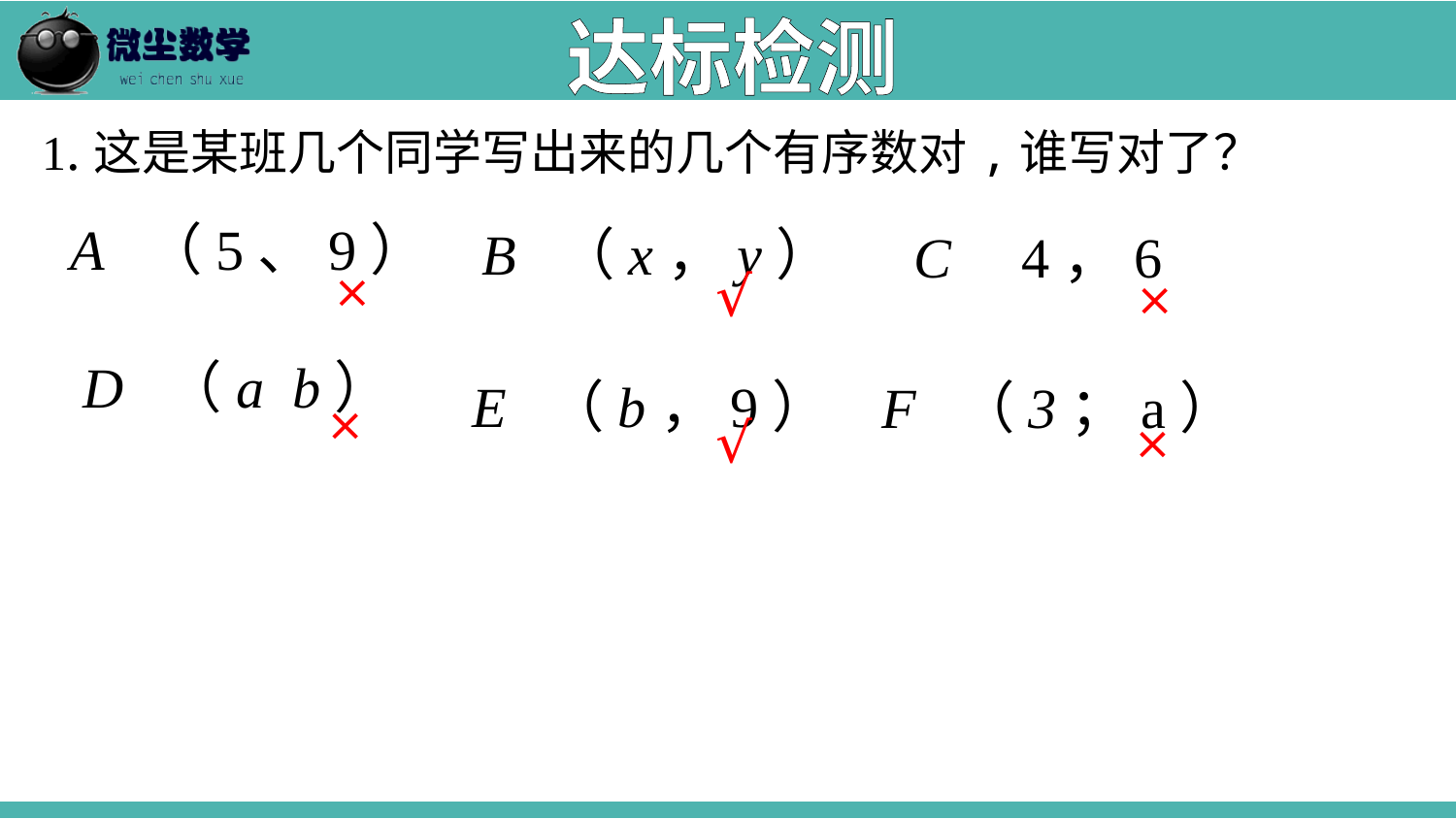

达标检测
1.这是某班几个同学写出来的几个有序数对,谁写对了？
A  （5、9）
B  （x，y）
C     4，6
×
√
×
D  （a  b）
E  （b，9）
F  （3；a）
×
×
√